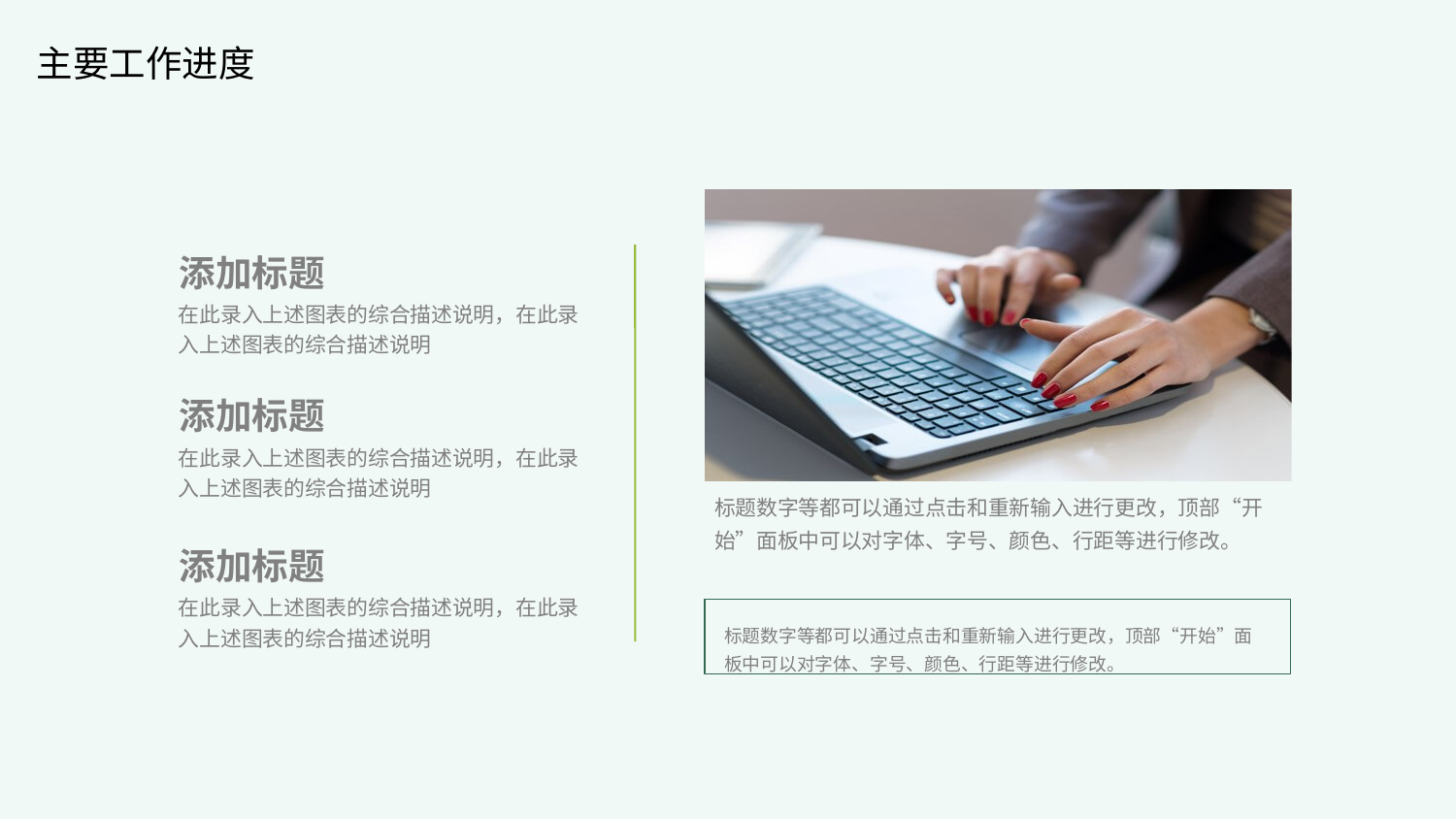

添加标题

在此录入上述图表的综合描述说明，在此录入上述图表的综合描述说明
添加标题
在此录入上述图表的综合描述说明，在此录入上述图表的综合描述说明
标题数字等都可以通过点击和重新输入进行更改，顶部“开始”面板中可以对字体、字号、颜色、行距等进行修改。
添加标题
在此录入上述图表的综合描述说明，在此录入上述图表的综合描述说明

标题数字等都可以通过点击和重新输入进行更改，顶部“开始”面板中可以对字体、字号、颜色、行距等进行修改。